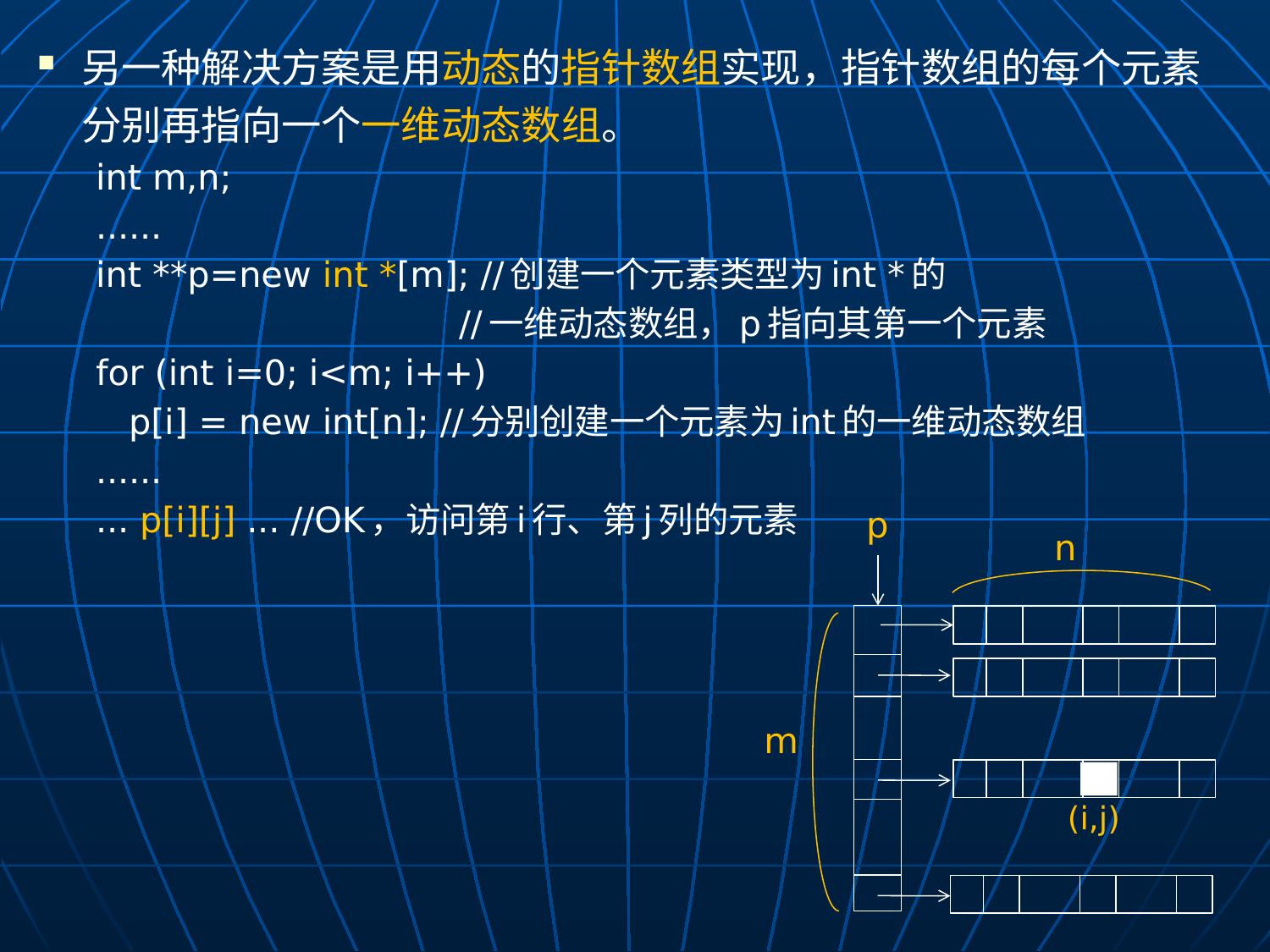

另一种解决方案是用动态的指针数组实现，指针数组的每个元素分别再指向一个一维动态数组。
int m,n;
......
int **p=new int *[m]; //创建一个元素类型为int *的
                                 //一维动态数组，p指向其第一个元素
for (int i=0; i<m; i++)
   p[i] = new int[n]; //分别创建一个元素为int的一维动态数组
......
... p[i][j] ... //OK，访问第i行、第j列的元素

p
n

m

(i,j)